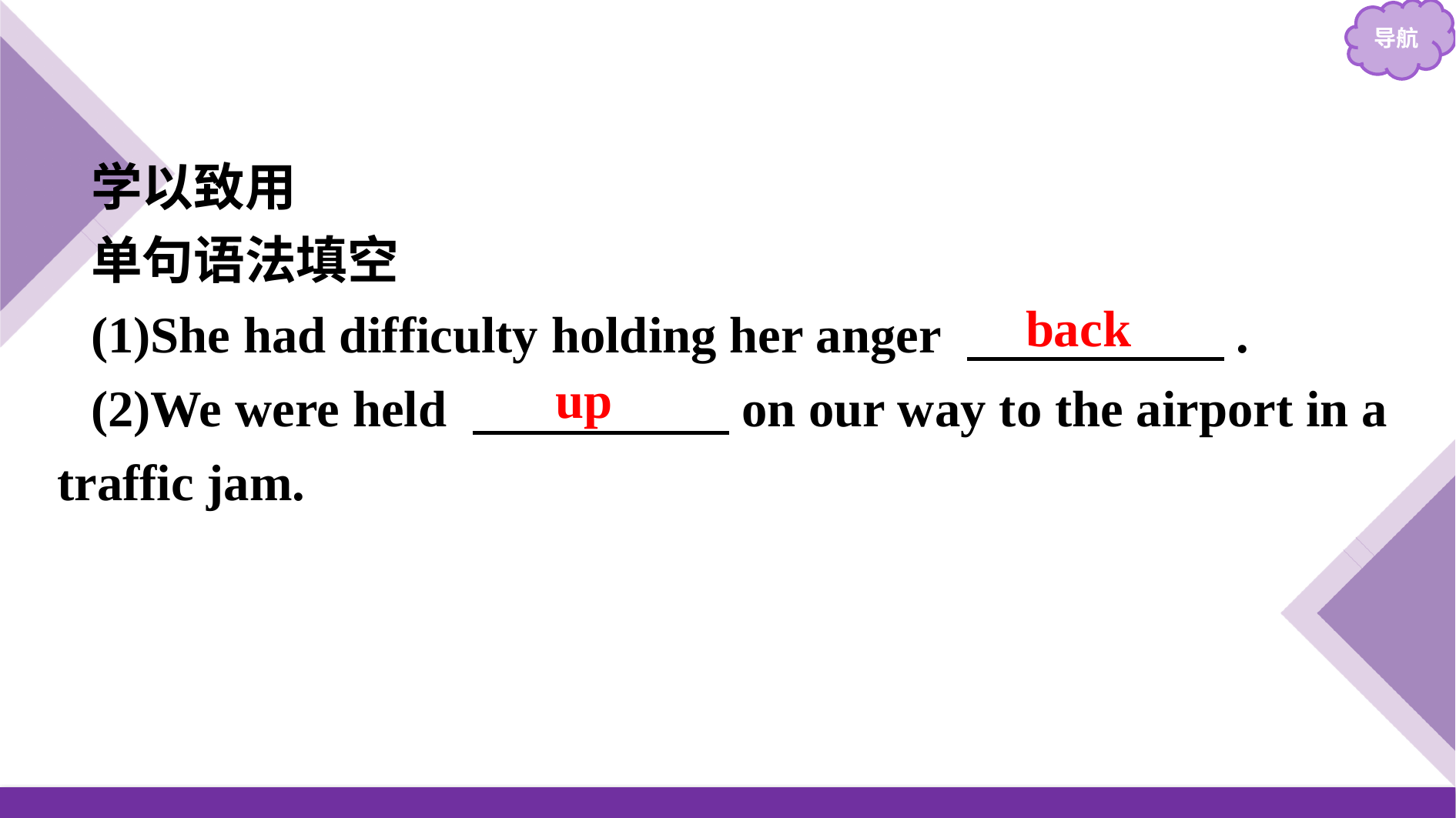

学以致用
单句语法填空
(1)She had difficulty holding her anger 　　　　　.
(2)We were held 　　　　　on our way to the airport in a traffic jam.
back
up